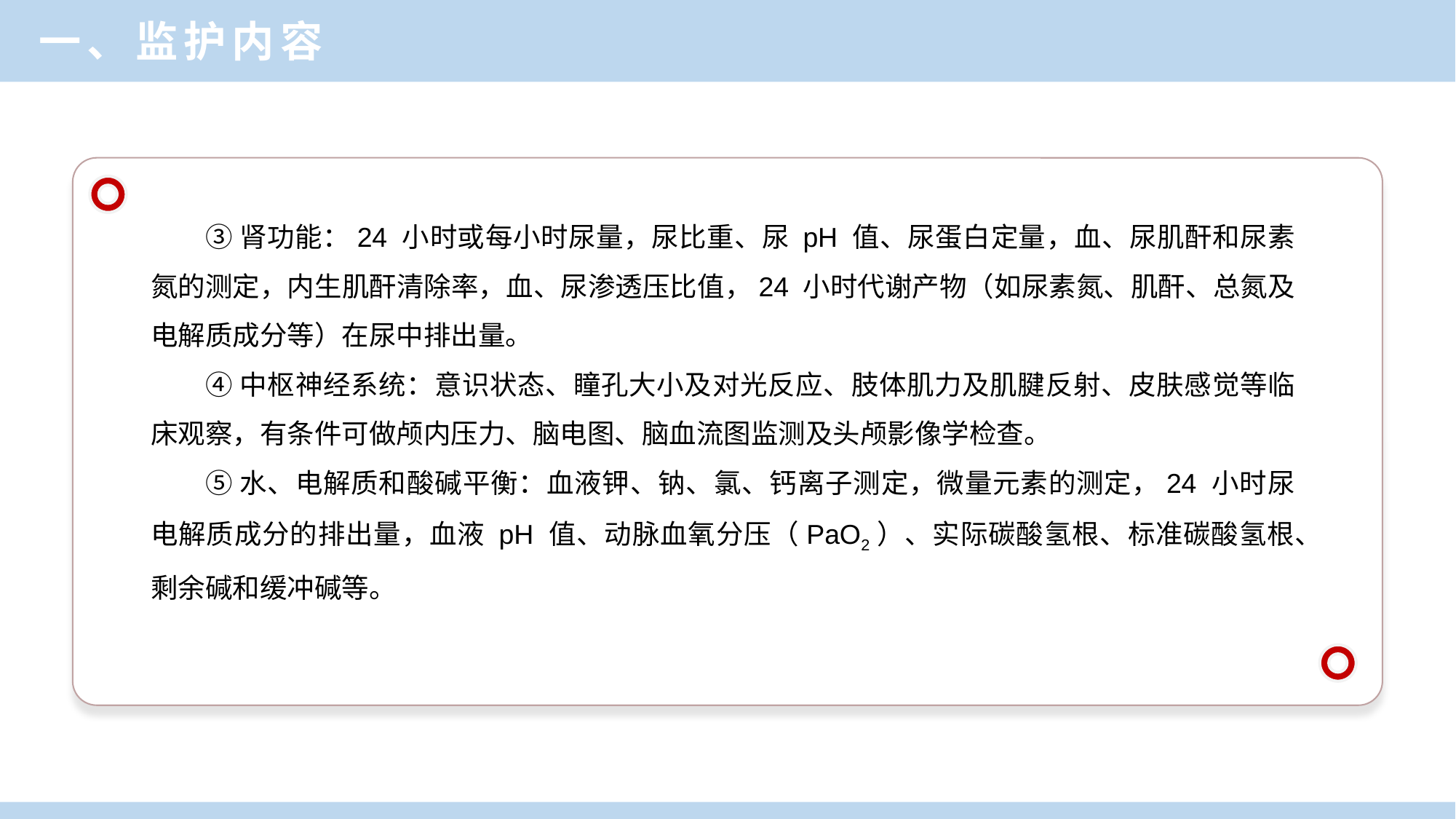

一、监护内容

③肾功能：24 小时或每小时尿量，尿比重、尿 pH 值、尿蛋白定量，血、尿肌酐和尿素氮的测定，内生肌酐清除率，血、尿渗透压比值，24 小时代谢产物（如尿素氮、肌酐、总氮及电解质成分等）在尿中排出量。
④中枢神经系统：意识状态、瞳孔大小及对光反应、肢体肌力及肌腱反射、皮肤感觉等临床观察，有条件可做颅内压力、脑电图、脑血流图监测及头颅影像学检查。
⑤水、电解质和酸碱平衡：血液钾、钠、氯、钙离子测定，微量元素的测定，24 小时尿电解质成分的排出量，血液 pH 值、动脉血氧分压（PaO2）、实际碳酸氢根、标准碳酸氢根、剩余碱和缓冲碱等。